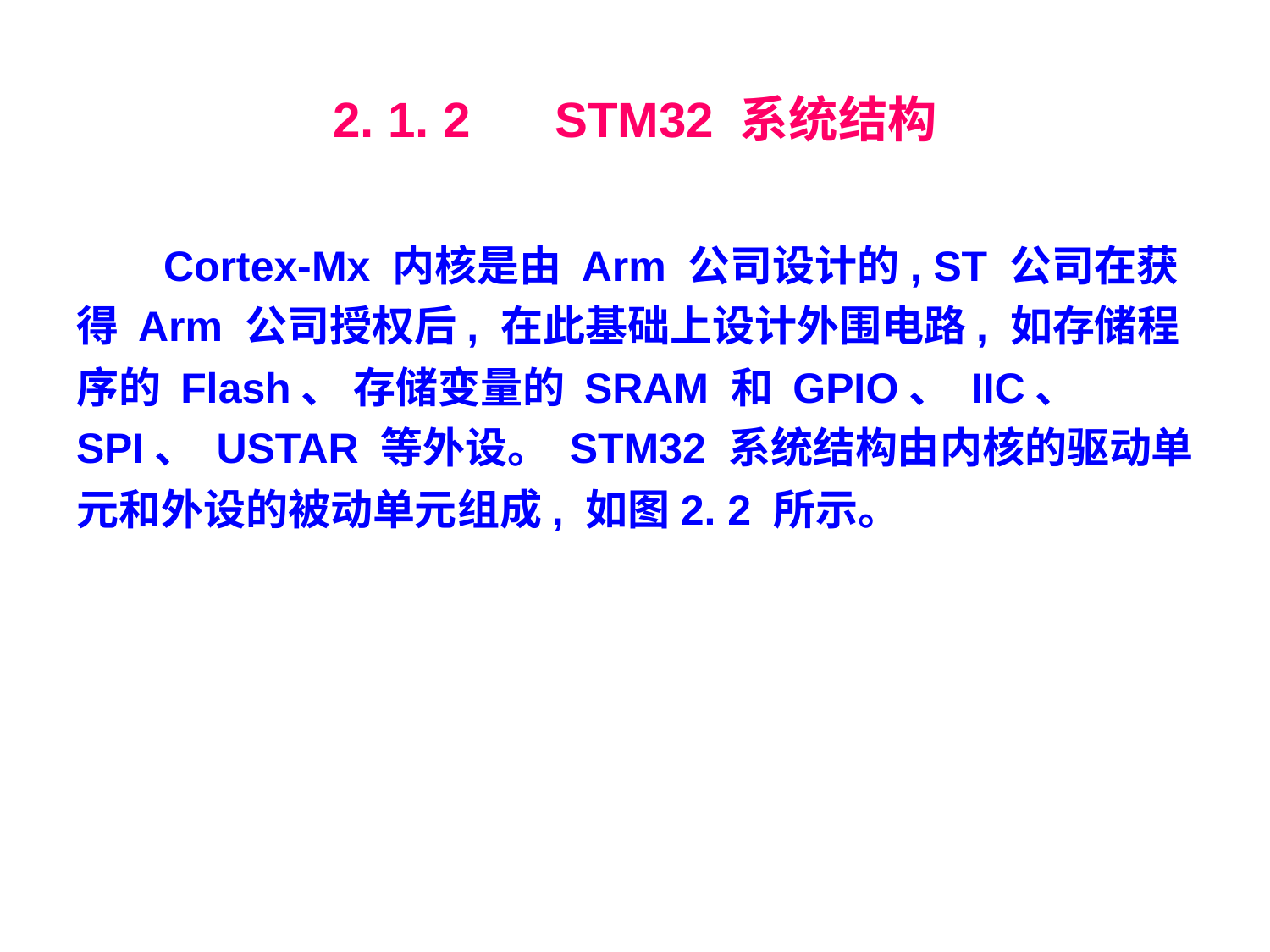

# 2. 1. 2　 STM32 系统结构
Cortex-Mx 内核是由 Arm 公司设计的, ST 公司在获得 Arm 公司授权后, 在此基础上设计外围电路, 如存储程序的 Flash、 存储变量的 SRAM 和 GPIO、 IIC、 SPI、 USTAR 等外设。 STM32 系统结构由内核的驱动单元和外设的被动单元组成, 如图2. 2 所示。